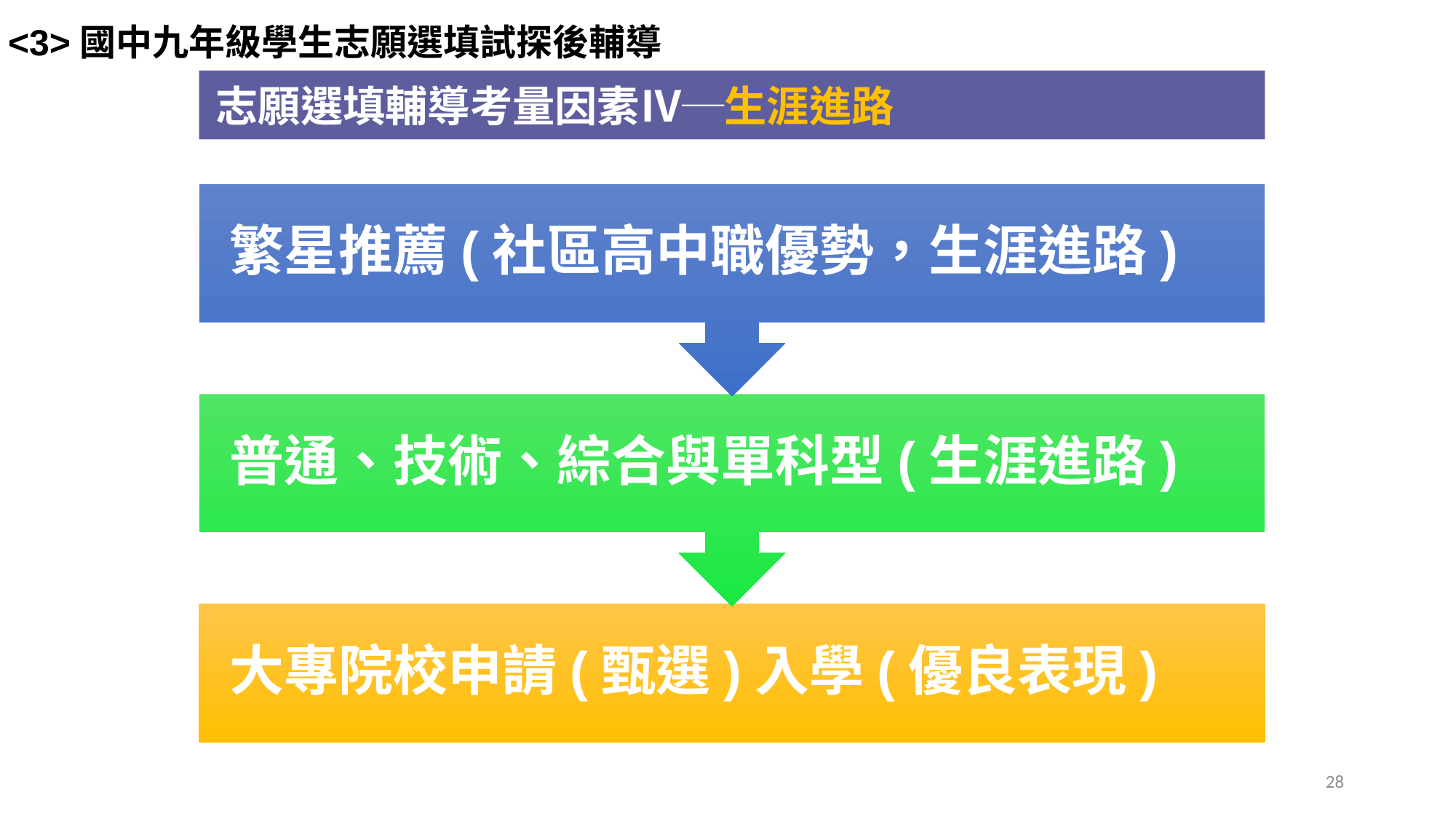

<3>國中九年級學生志願選填試探後輔導

志願選填輔導考量因素Ⅳ─生涯進路
大專院校申請(甄選)入學(優良表現)
普通、技術、綜合與單科型(生涯進路)
繁星推薦(社區高中職優勢，生涯進路)
28